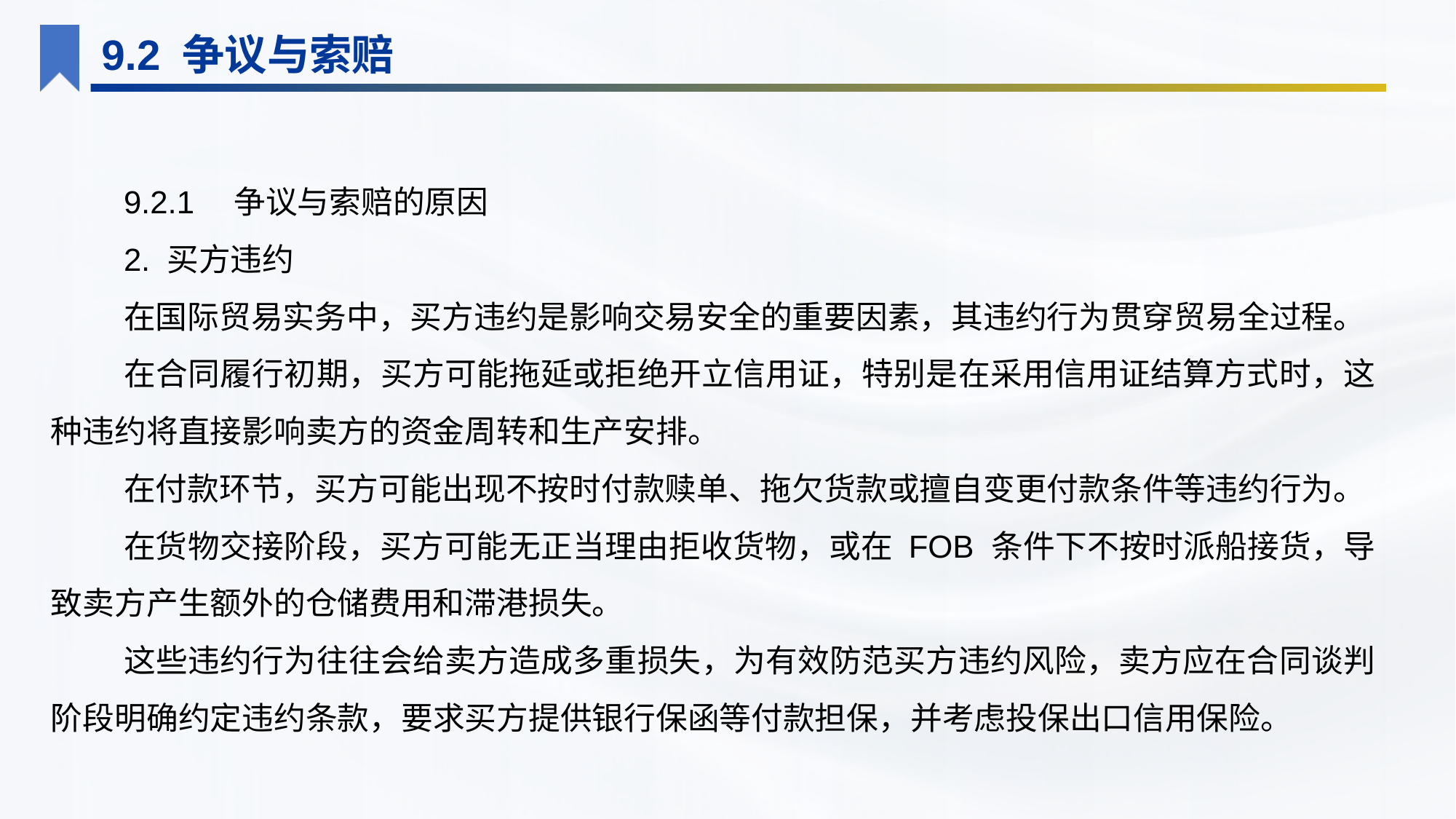

9.2 争议与索赔
9.2.1　争议与索赔的原因
2. 买方违约
在国际贸易实务中，买方违约是影响交易安全的重要因素，其违约行为贯穿贸易全过程。
在合同履行初期，买方可能拖延或拒绝开立信用证，特别是在采用信用证结算方式时，这种违约将直接影响卖方的资金周转和生产安排。
在付款环节，买方可能出现不按时付款赎单、拖欠货款或擅自变更付款条件等违约行为。
在货物交接阶段，买方可能无正当理由拒收货物，或在 FOB 条件下不按时派船接货，导致卖方产生额外的仓储费用和滞港损失。
这些违约行为往往会给卖方造成多重损失，为有效防范买方违约风险，卖方应在合同谈判阶段明确约定违约条款，要求买方提供银行保函等付款担保，并考虑投保出口信用保险。